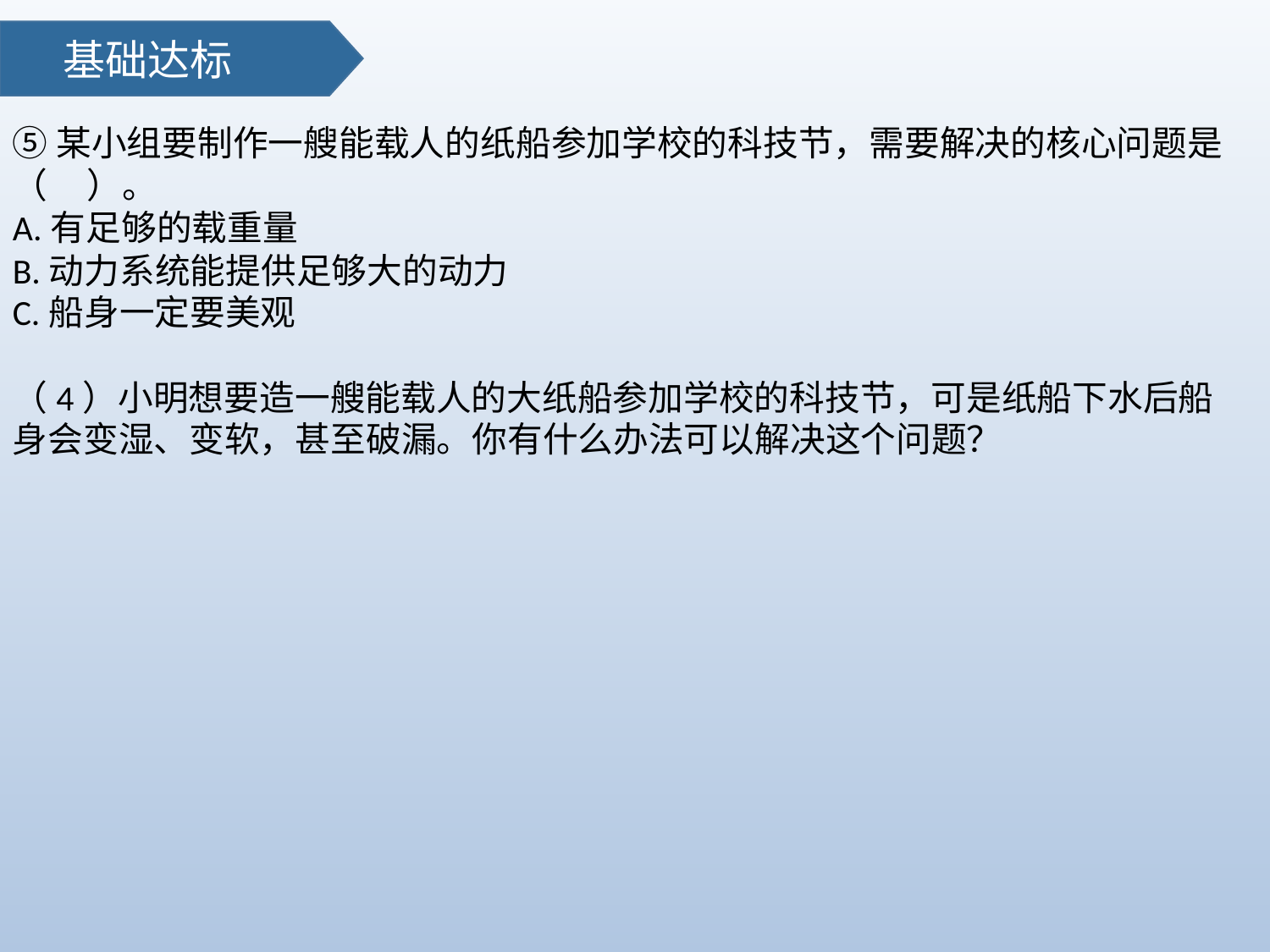

基础达标
⑤某小组要制作一艘能载人的纸船参加学校的科技节，需要解决的核心问题是（    ）。
A.有足够的载重量
B.动力系统能提供足够大的动力
C.船身一定要美观

（4）小明想要造一艘能载人的大纸船参加学校的科技节，可是纸船下水后船身会变湿、变软，甚至破漏。你有什么办法可以解决这个问题？